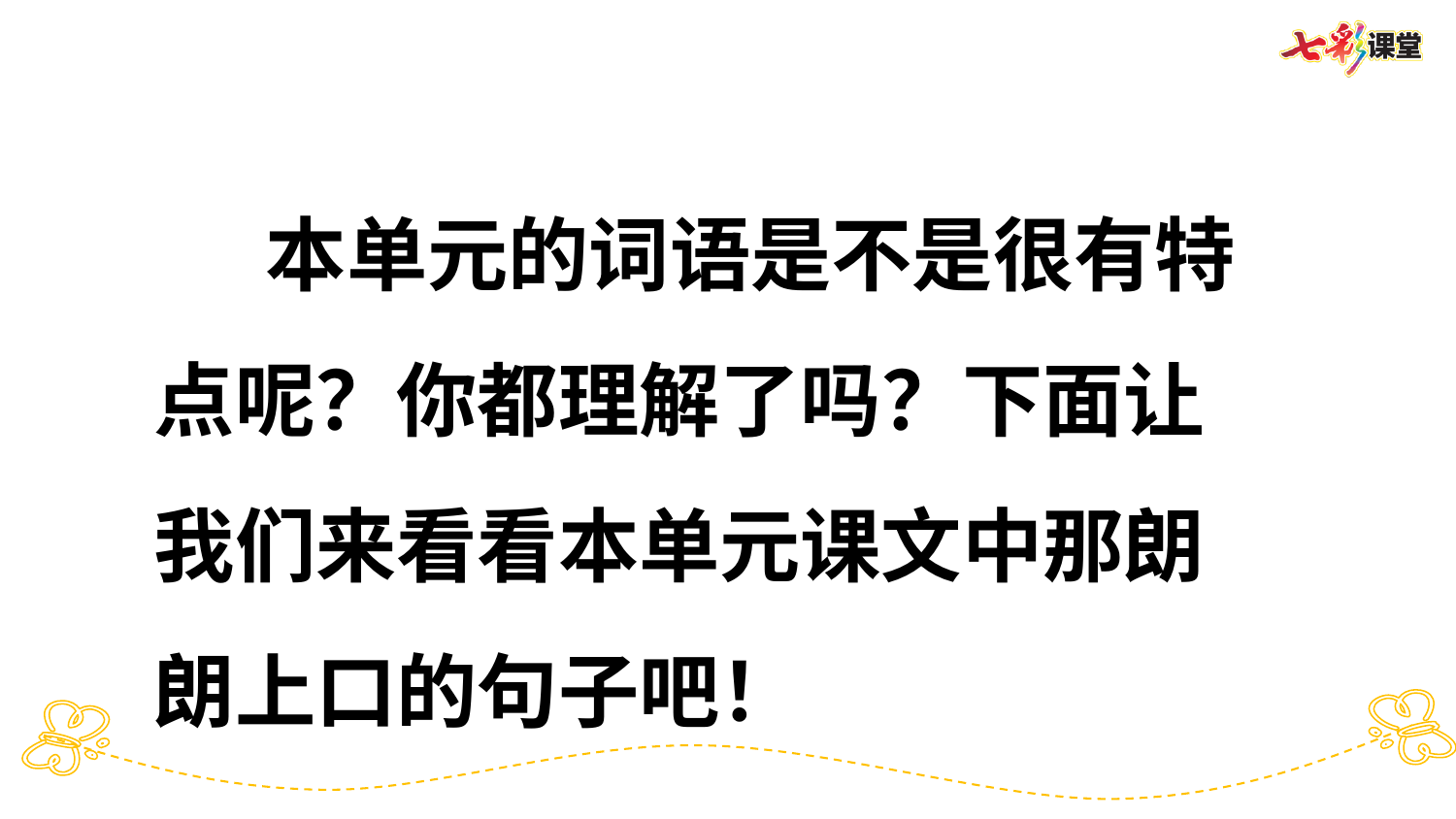

本单元的词语是不是很有特点呢？你都理解了吗？下面让我们来看看本单元课文中那朗朗上口的句子吧！